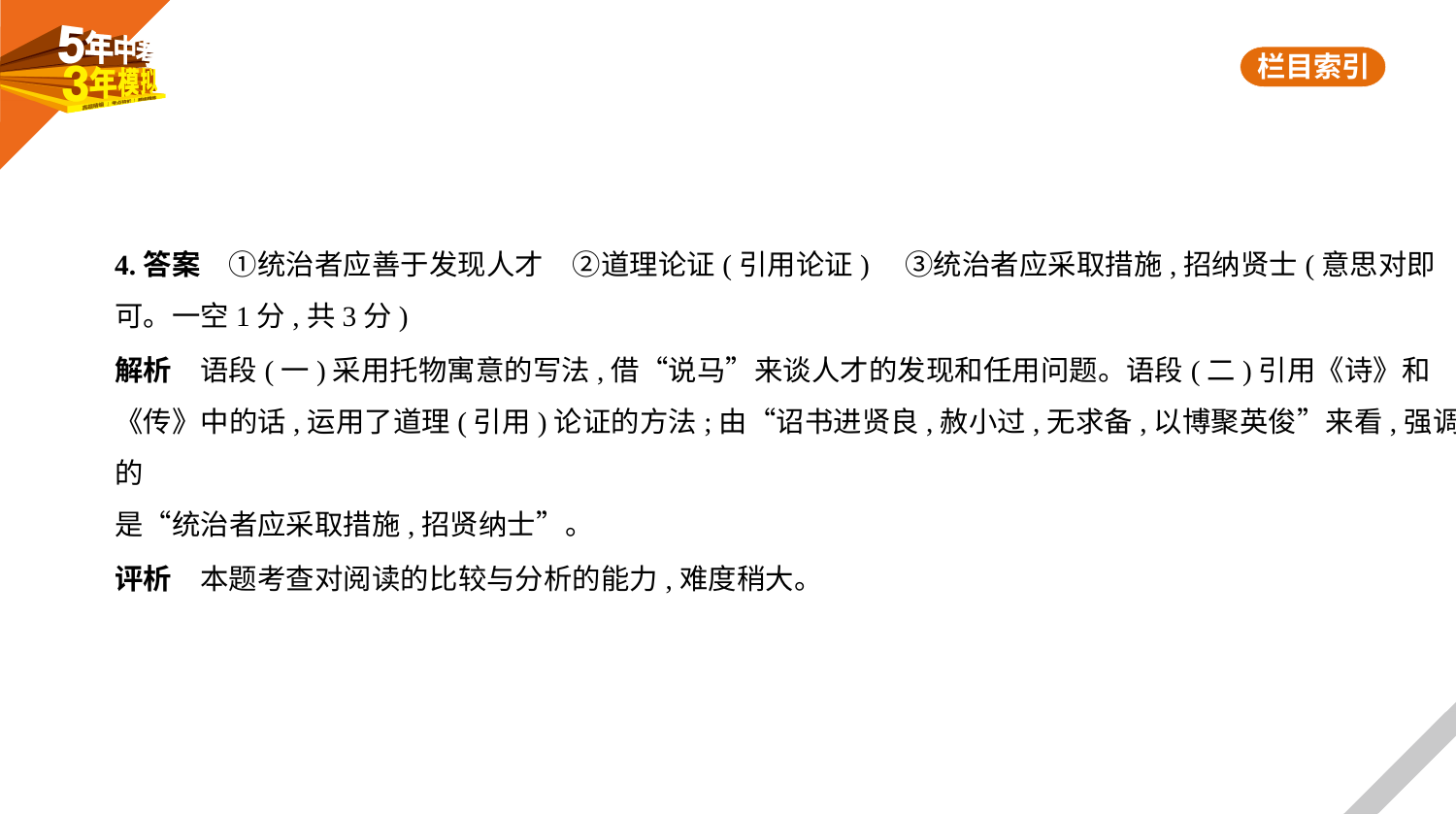

4.答案　①统治者应善于发现人才　②道理论证(引用论证)　③统治者应采取措施,招纳贤士(意思对即
可。一空1分,共3分)
解析　语段(一)采用托物寓意的写法,借“说马”来谈人才的发现和任用问题。语段(二)引用《诗》和
《传》中的话,运用了道理(引用)论证的方法;由“诏书进贤良,赦小过,无求备,以博聚英俊”来看,强调的
是“统治者应采取措施,招贤纳士”。
评析　本题考查对阅读的比较与分析的能力,难度稍大。